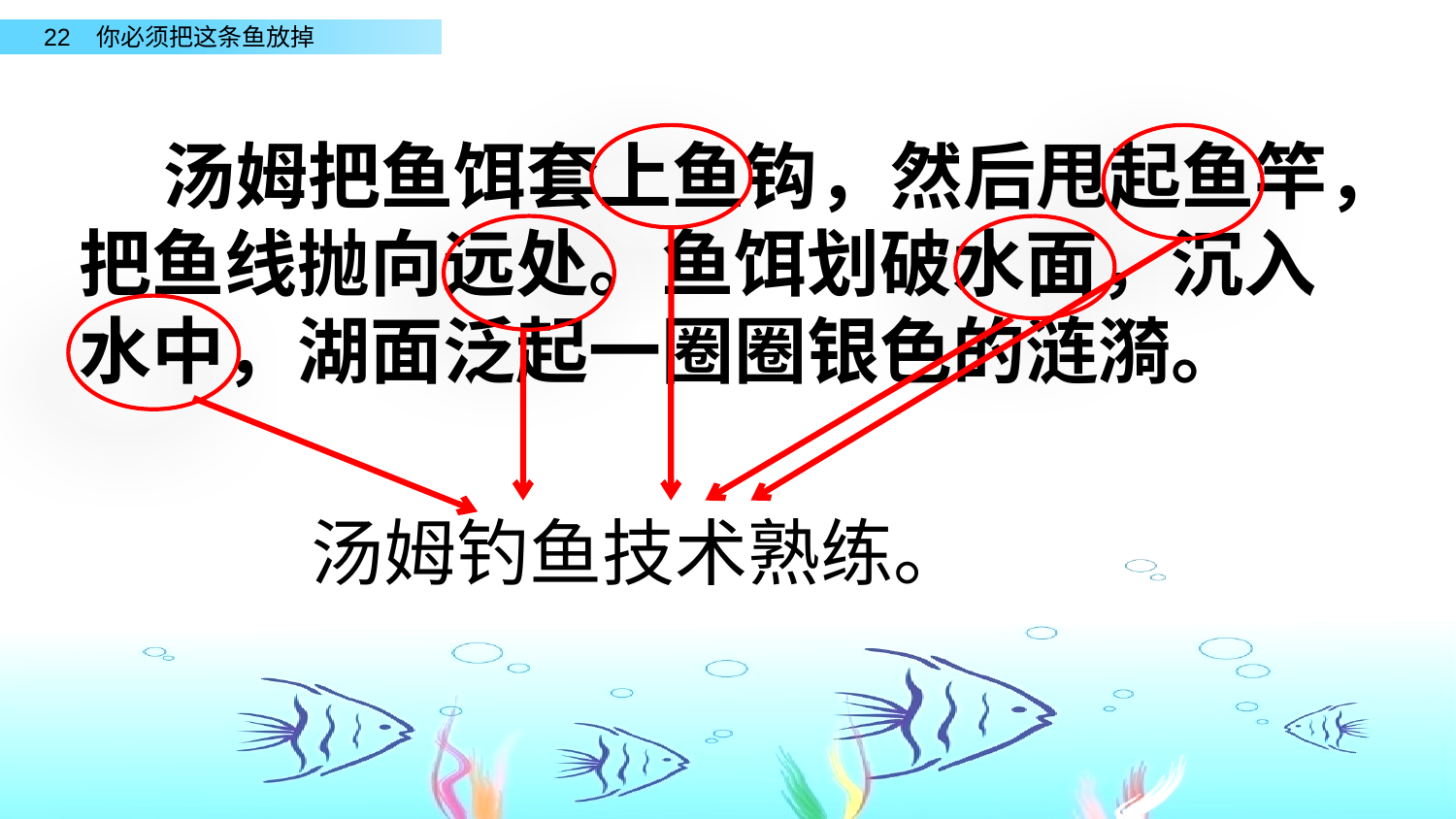

汤姆把鱼饵套上鱼钩，然后甩起鱼竿，把鱼线抛向远处。鱼饵划破水面，沉入水中，湖面泛起一圈圈银色的涟漪。

汤姆钓鱼技术熟练。